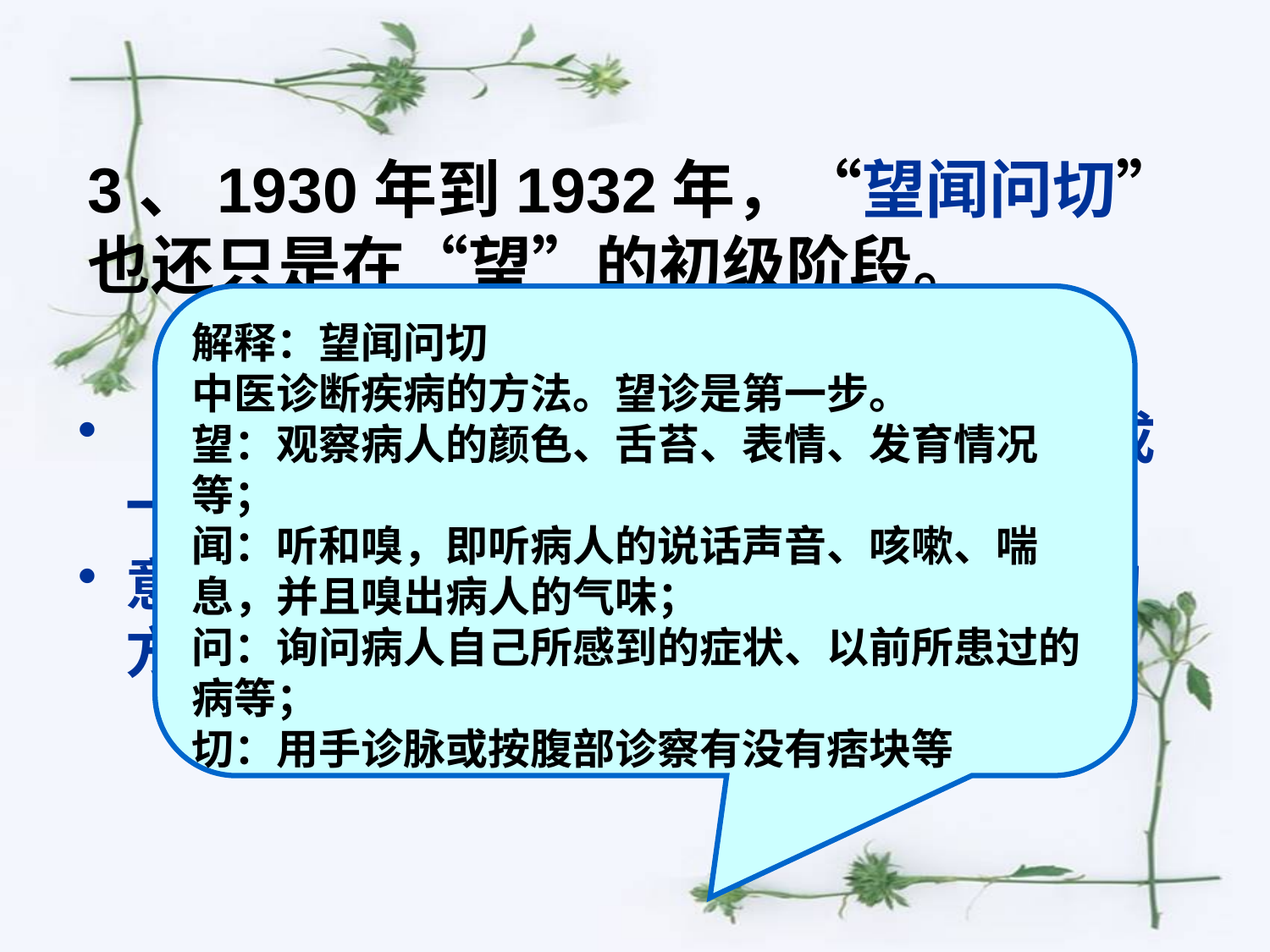

# 3、1930年到1932年，“望闻问切”也还只是在“望”的初级阶段。
解释：望闻问切
中医诊断疾病的方法。望诊是第一步。
望：观察病人的颜色、舌苔、表情、发育情况等；
闻：听和嗅，即听病人的说话声音、咳嗽、喘息，并且嗅出病人的气味；
问：询问病人自己所感到的症状、以前所患过的病等；
切：用手诊脉或按腹部诊察有没有痞块等
“望闻问切”是拟人，把我们的民族比成一个病人。
意思是闻一多从文化研究上来探求救国的方法，也还仅仅是走出了第一步。